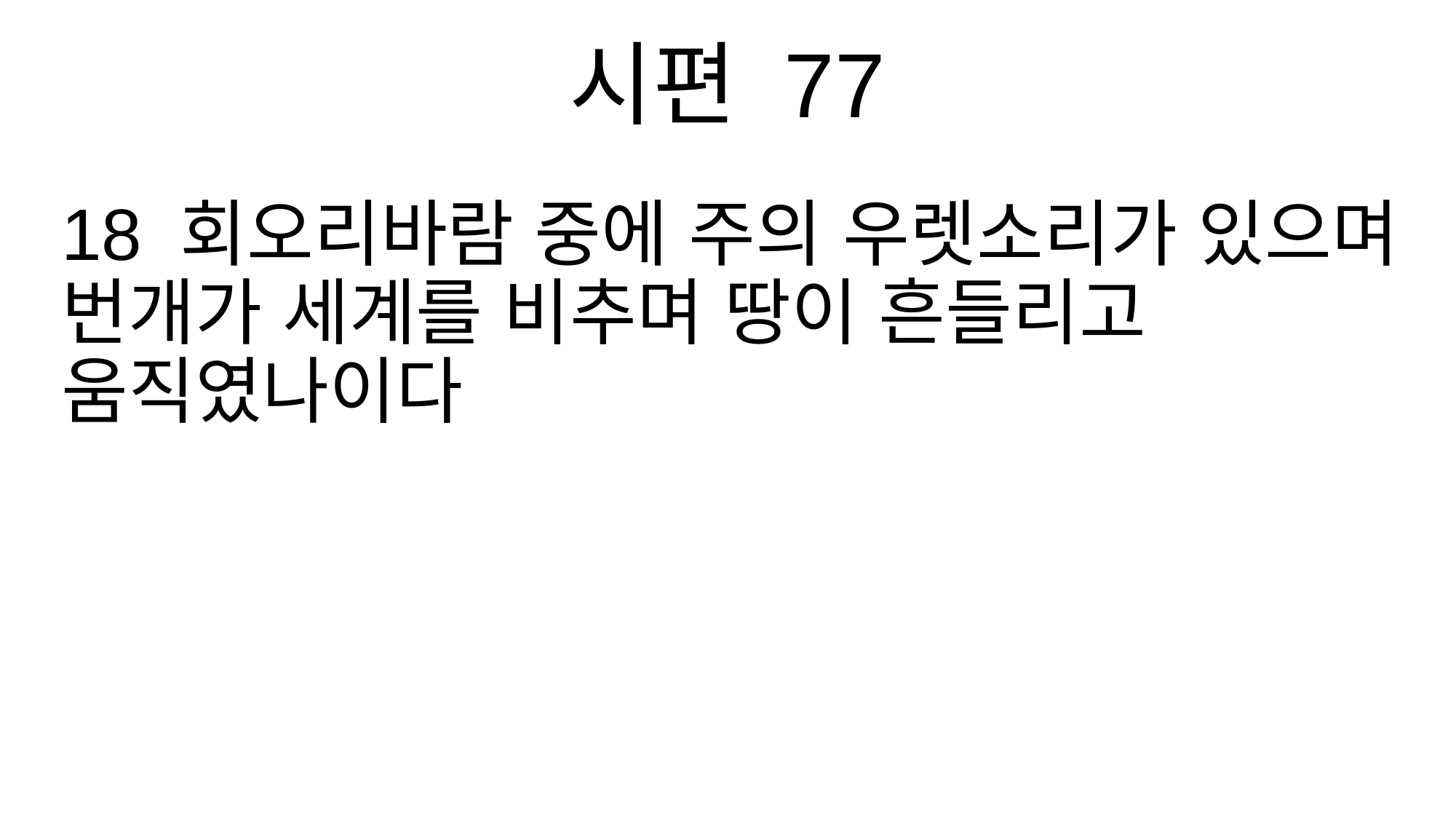

시편 77
18 회오리바람 중에 주의 우렛소리가 있으며 번개가 세계를 비추며 땅이 흔들리고 움직였나이다